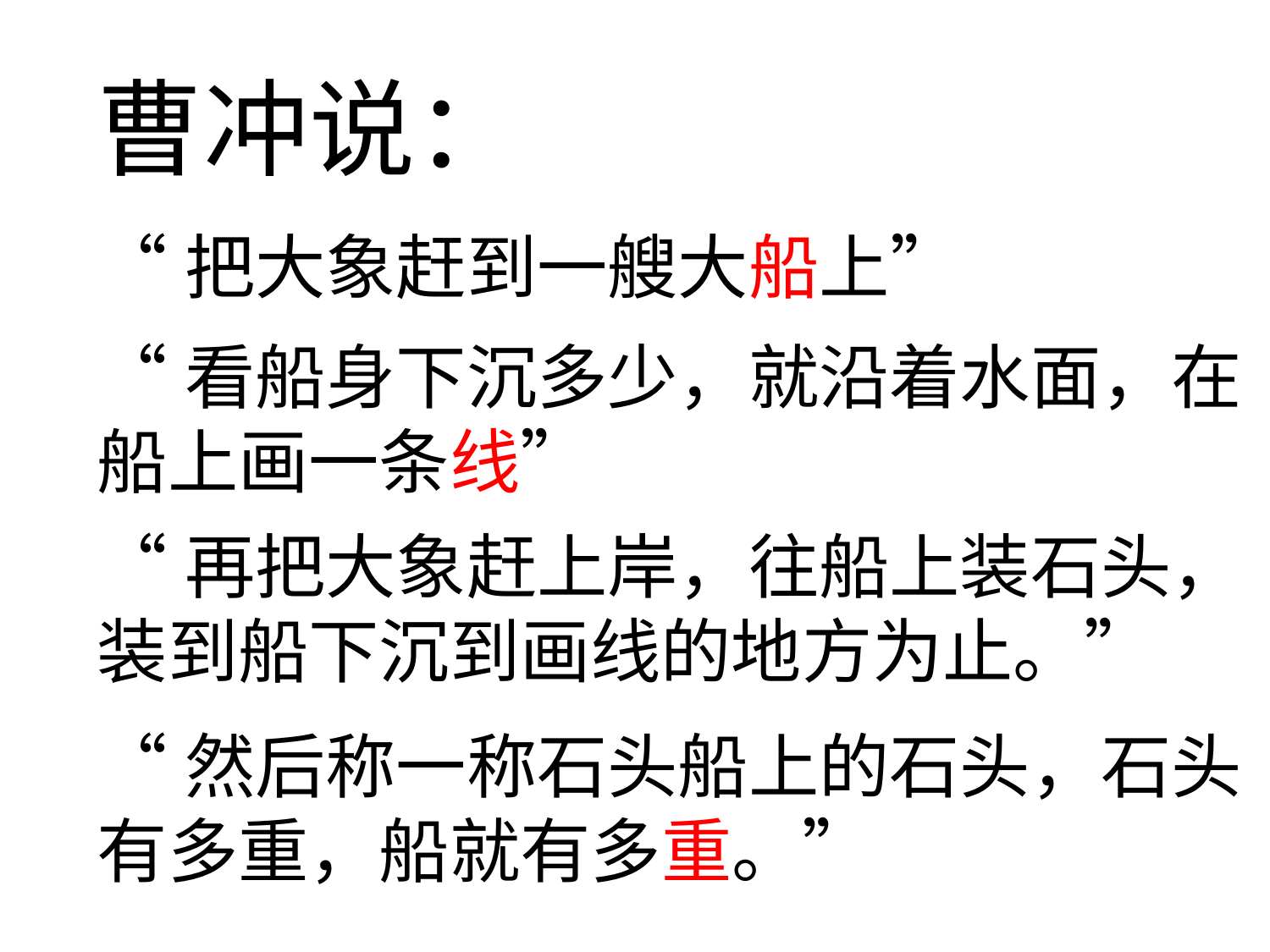

曹冲说：
“把大象赶到一艘大船上”
“看船身下沉多少，就沿着水面，在船上画一条线”
“再把大象赶上岸，往船上装石头，装到船下沉到画线的地方为止。”
“然后称一称石头船上的石头，石头有多重，船就有多重。”